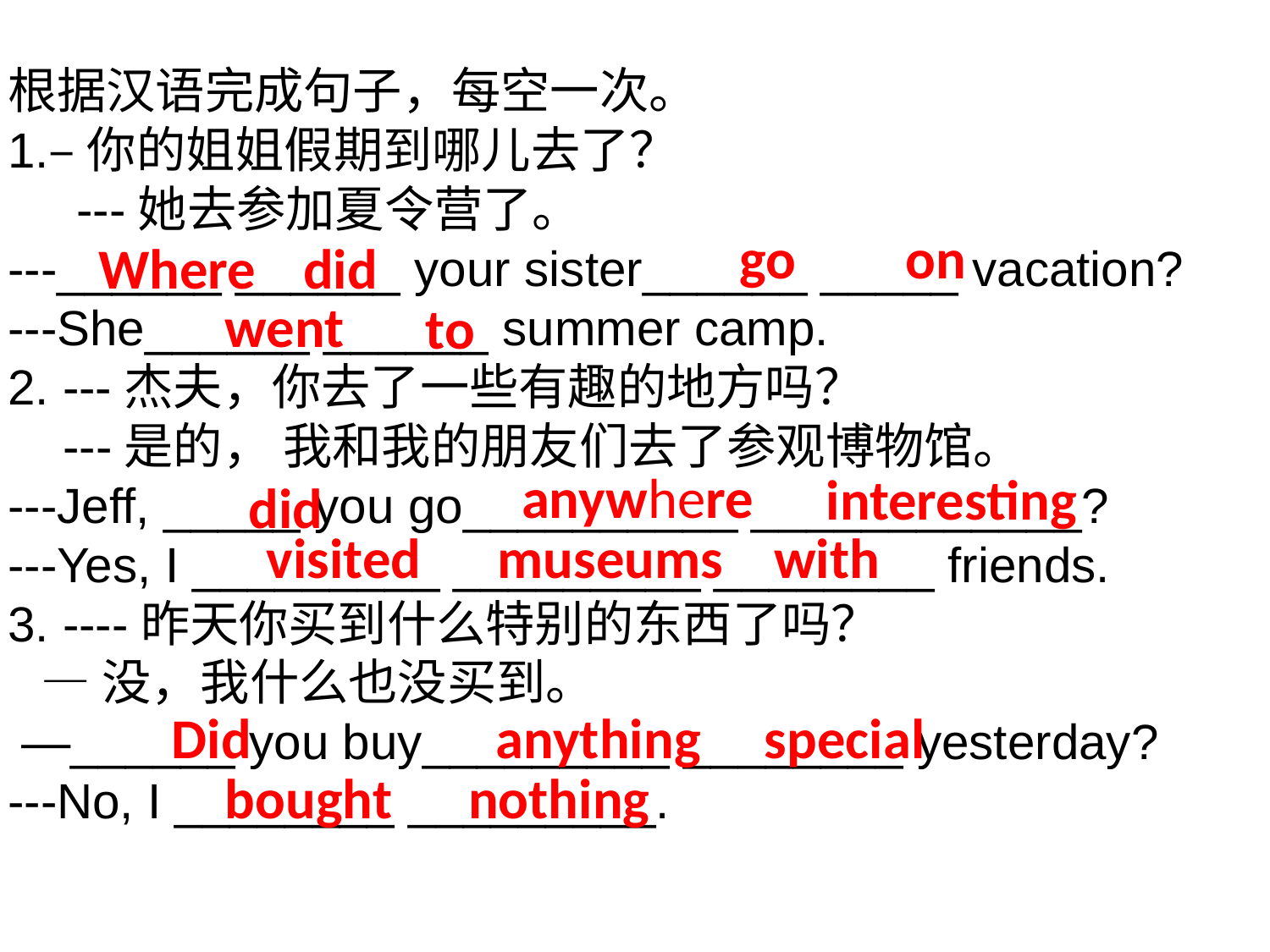

根据汉语完成句子，每空一次。
–你的姐姐假期到哪儿去了？
     ---她去参加夏令营了。
---______ ______ your sister______ _____ vacation?
---She______ ______ summer camp.
2. ---杰夫，你去了一些有趣的地方吗？
    ---是的， 我和我的朋友们去了参观博物馆。
---Jeff, _____ you go__________ ____________?
---Yes, I _________ _________ ________ friends.
3. ----昨天你买到什么特别的东西了吗？
   —没，我什么也没买到。
 —______ you buy_________ ________ yesterday?
---No, I ________ _________.
go
on
Where
  did
went
to
anywhere
interesting
did
visited      museums    with
Did
anything     special
bought      nothing